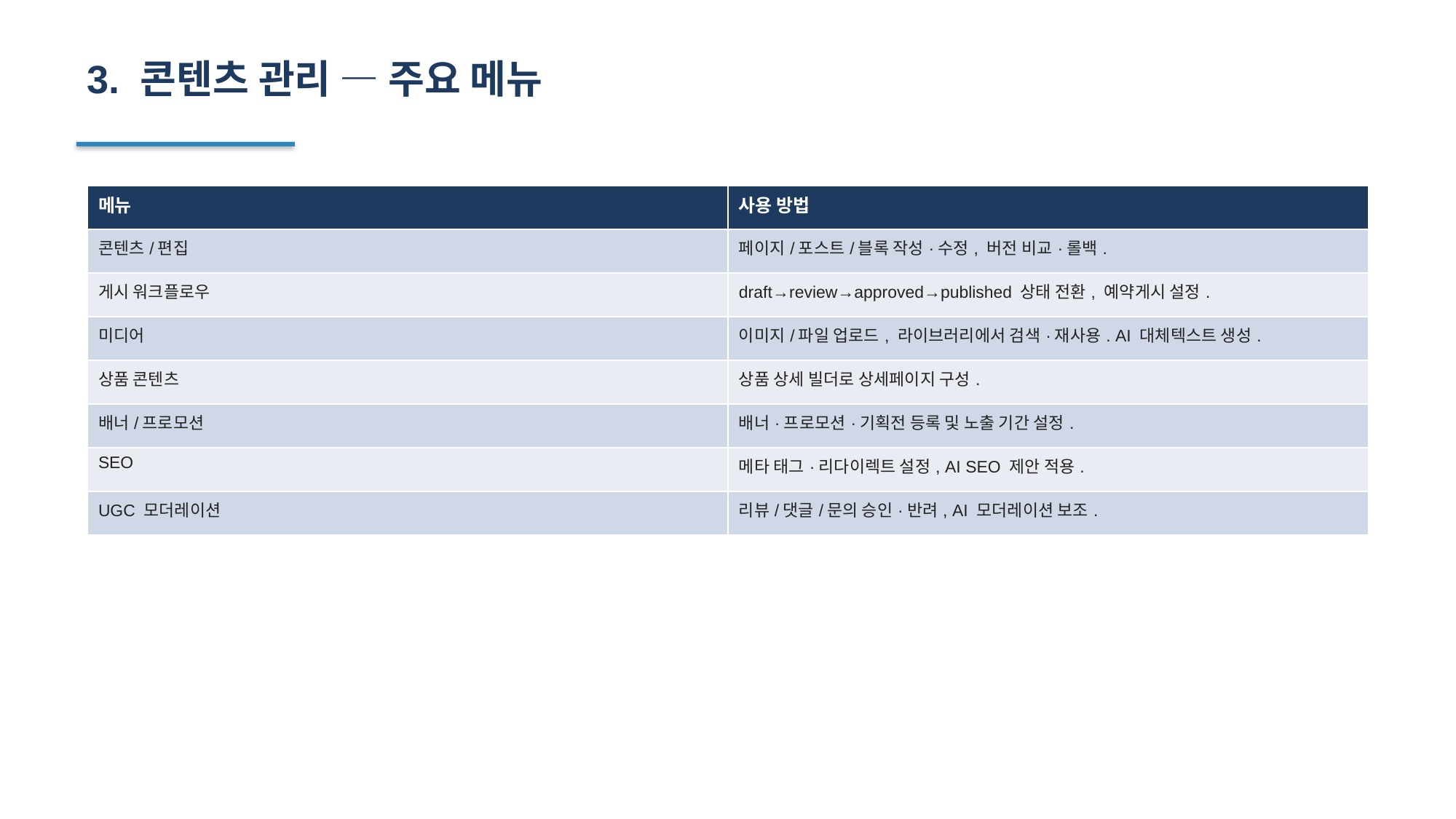

3. 콘텐츠 관리 — 주요 메뉴

| 메뉴 | 사용 방법 |
| --- | --- |
| 콘텐츠/편집 | 페이지/포스트/블록 작성·수정, 버전 비교·롤백. |
| 게시 워크플로우 | draft→review→approved→published 상태 전환, 예약게시 설정. |
| 미디어 | 이미지/파일 업로드, 라이브러리에서 검색·재사용. AI 대체텍스트 생성. |
| 상품 콘텐츠 | 상품 상세 빌더로 상세페이지 구성. |
| 배너/프로모션 | 배너·프로모션·기획전 등록 및 노출 기간 설정. |
| SEO | 메타 태그·리다이렉트 설정, AI SEO 제안 적용. |
| UGC 모더레이션 | 리뷰/댓글/문의 승인·반려, AI 모더레이션 보조. |